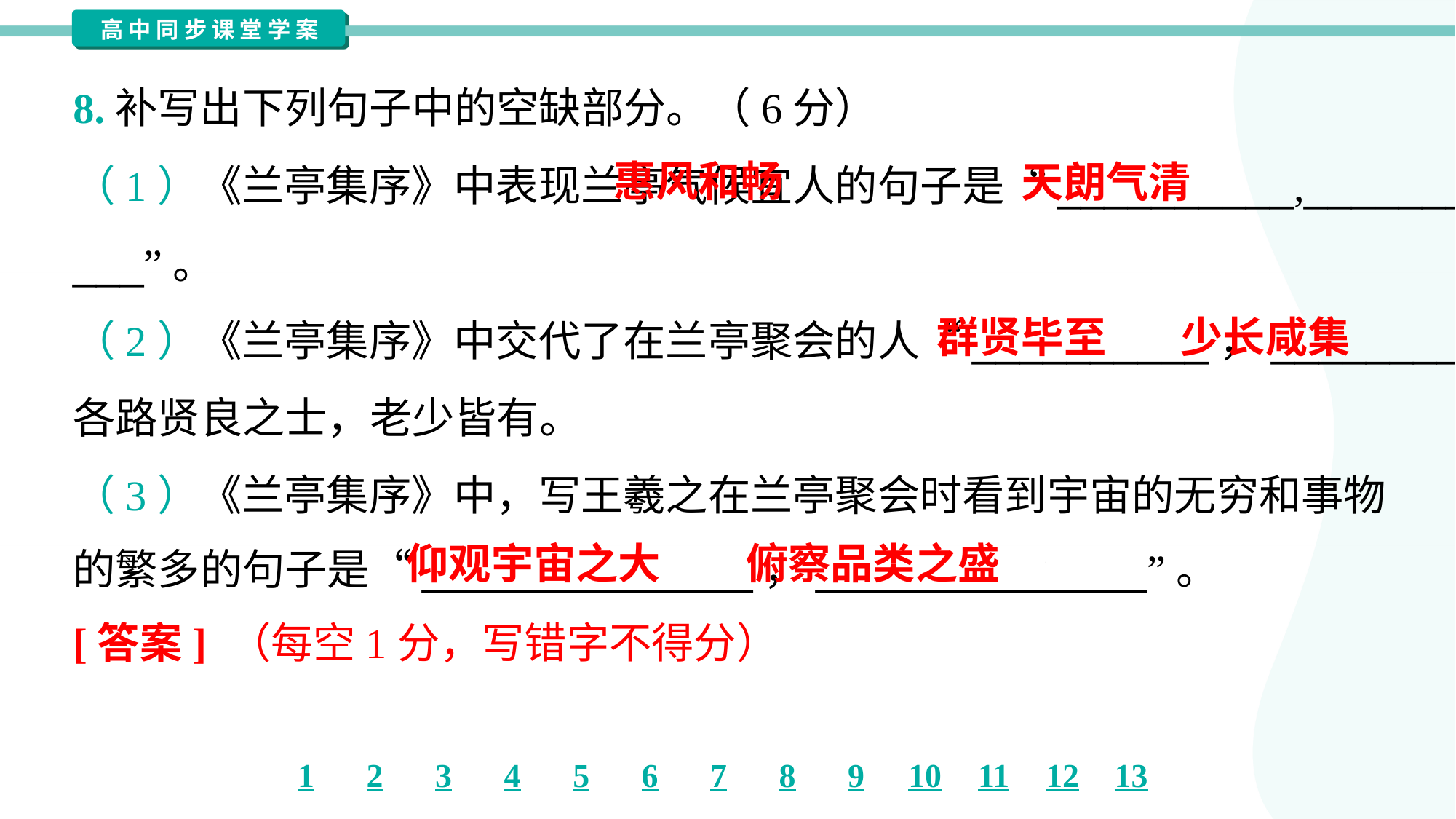

8.补写出下列句子中的空缺部分。（6分）
                                                       惠风和畅
天朗气清
（1）《兰亭集序》中表现兰亭气候宜人的句子是“__________,_______
___”。
（2）《兰亭集序》中交代了在兰亭聚会的人“__________，_________”，
各路贤良之士，老少皆有。
（3）《兰亭集序》中，写王羲之在兰亭聚会时看到宇宙的无穷和事物
的繁多的句子是“______________，______________”。
群贤毕至
少长咸集
仰观宇宙之大
俯察品类之盛
[答案] （每空1分，写错字不得分）